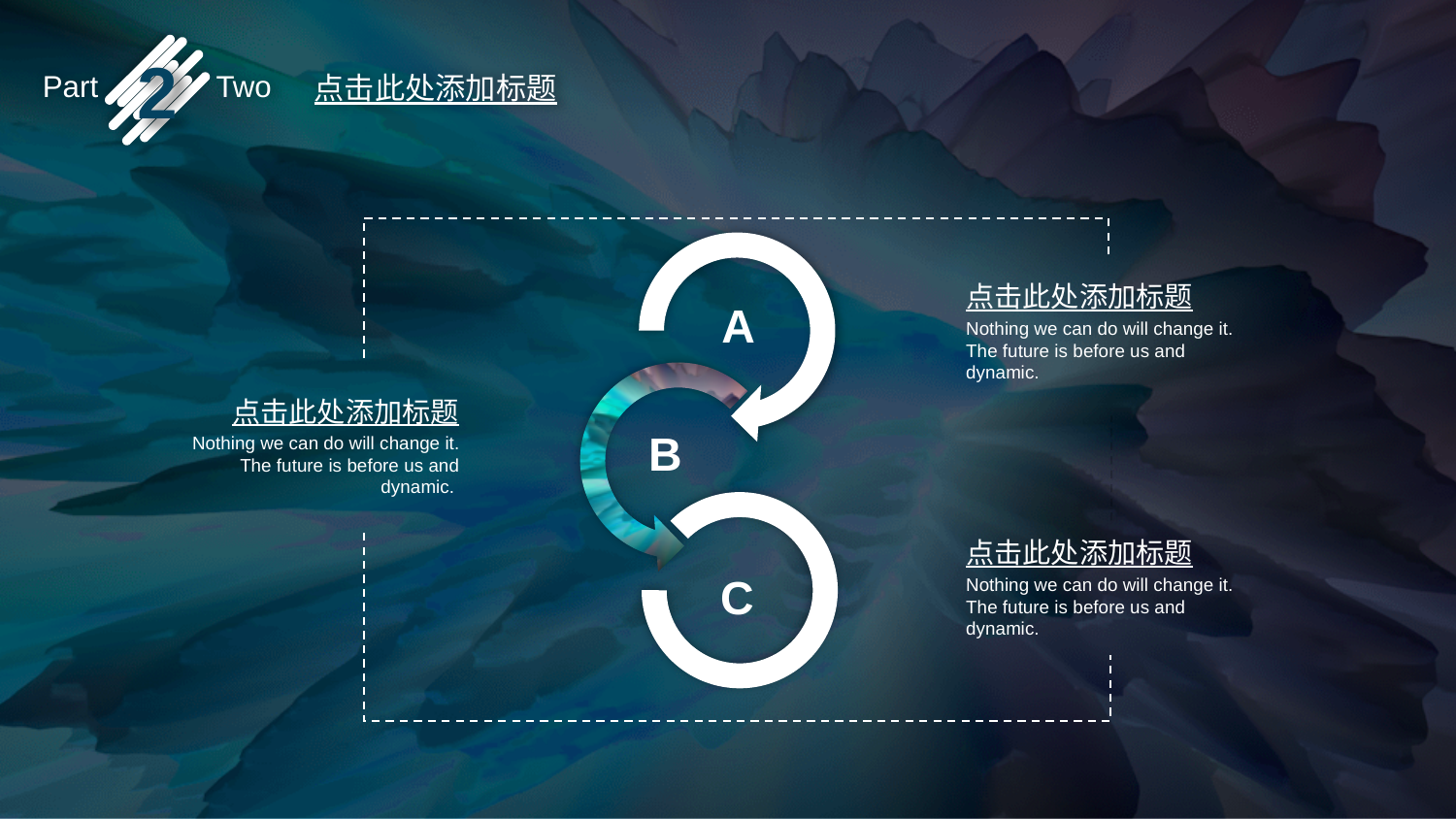

2
Part              Two
点击此处添加标题

点击此处添加标题
A
Nothing we can do will change it. The future is before us and dynamic.

点击此处添加标题
B
Nothing we can do will change it. The future is before us and dynamic.

点击此处添加标题

C
Nothing we can do will change it. The future is before us and dynamic.